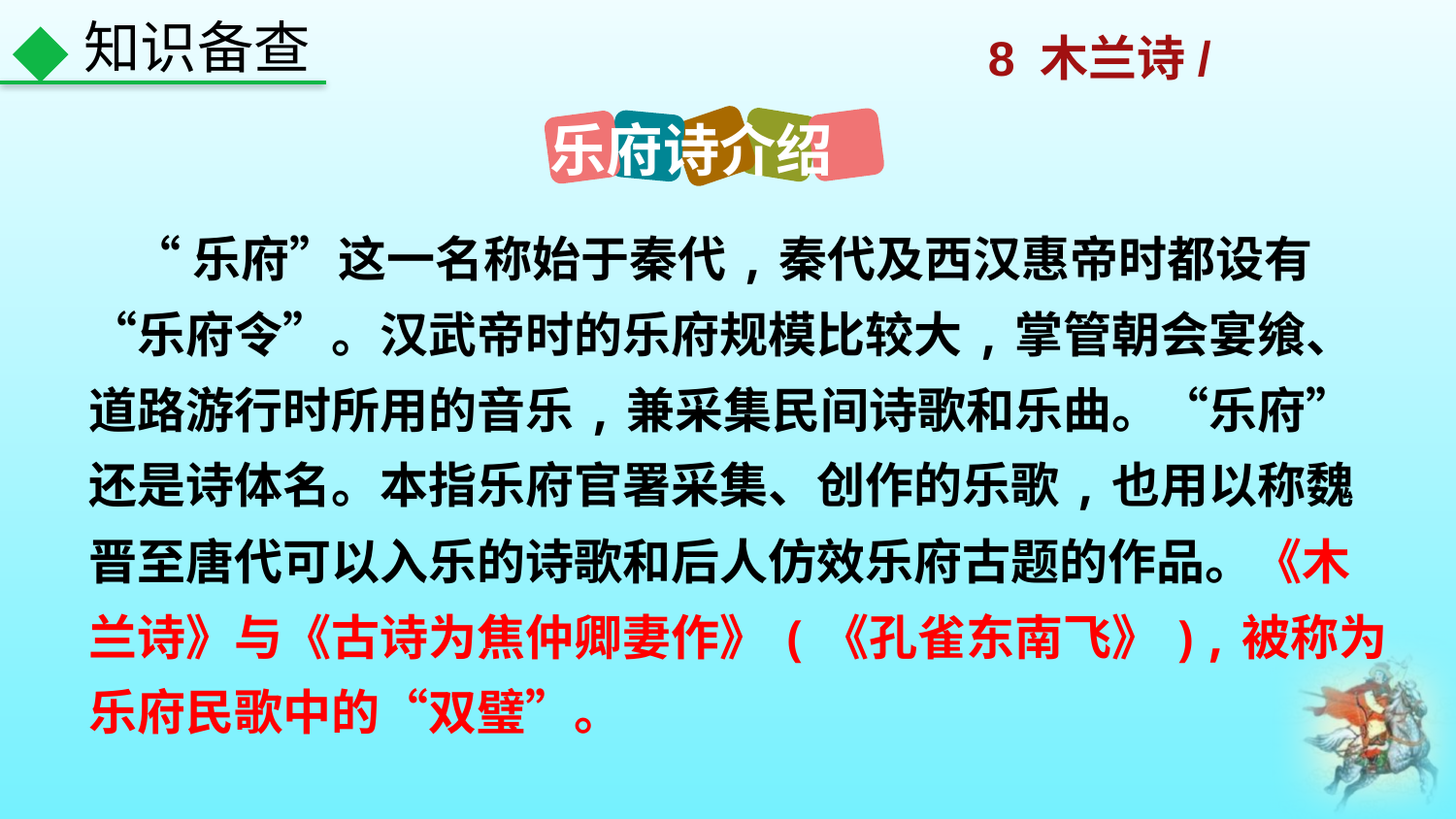

知识备查

乐府诗介绍

    “乐府”这一名称始于秦代,秦代及西汉惠帝时都设有“乐府令”。汉武帝时的乐府规模比较大,掌管朝会宴飨、道路游行时所用的音乐,兼采集民间诗歌和乐曲。“乐府”还是诗体名。本指乐府官署采集、创作的乐歌,也用以称魏晋至唐代可以入乐的诗歌和后人仿效乐府古题的作品。《木兰诗》与《古诗为焦仲卿妻作》(《孔雀东南飞》),被称为乐府民歌中的“双璧”。